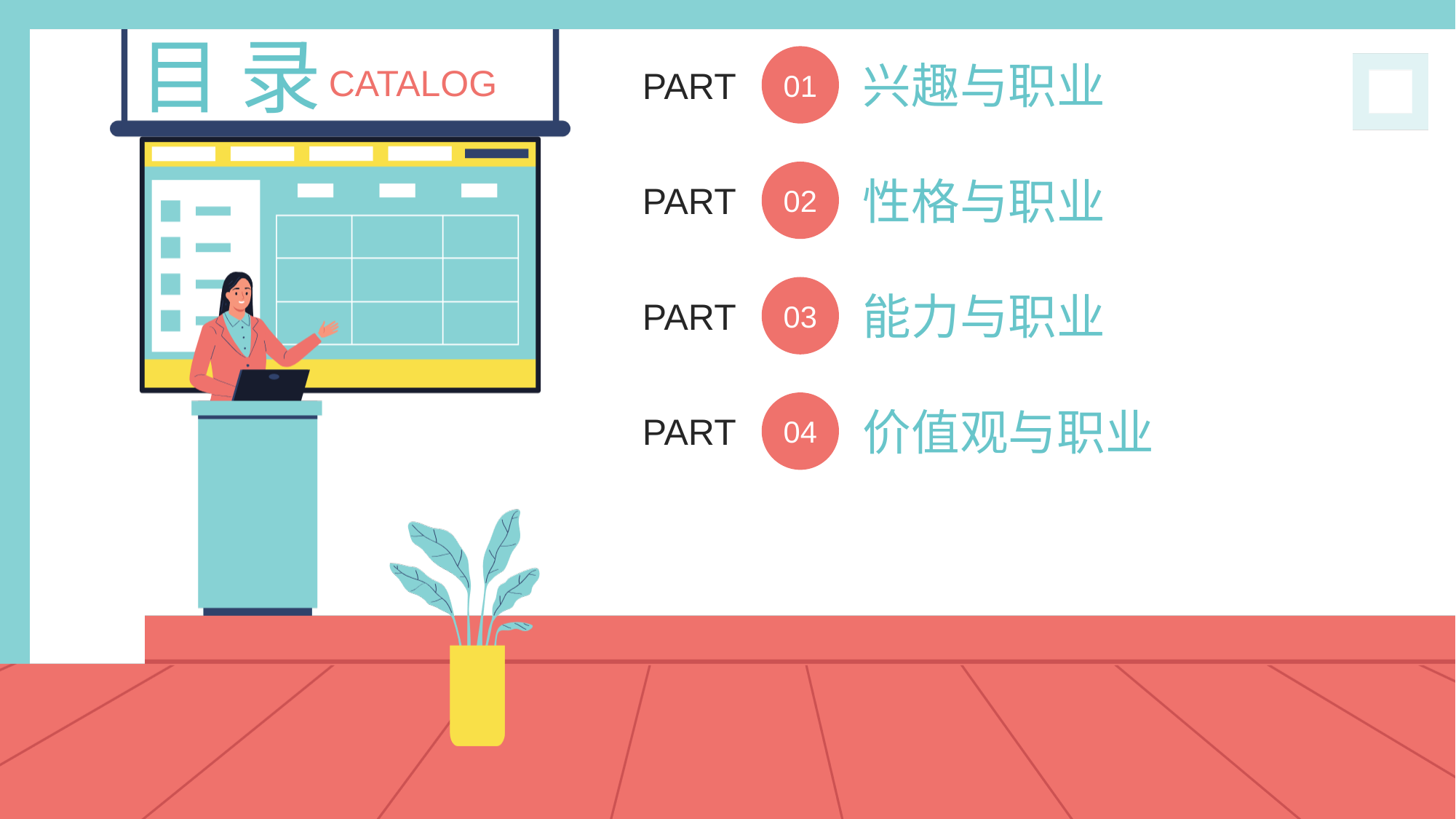

目 录
CATALOG
01
兴趣与职业
PART
02
性格与职业
PART
03
能力与职业
PART
04
价值观与职业
PART